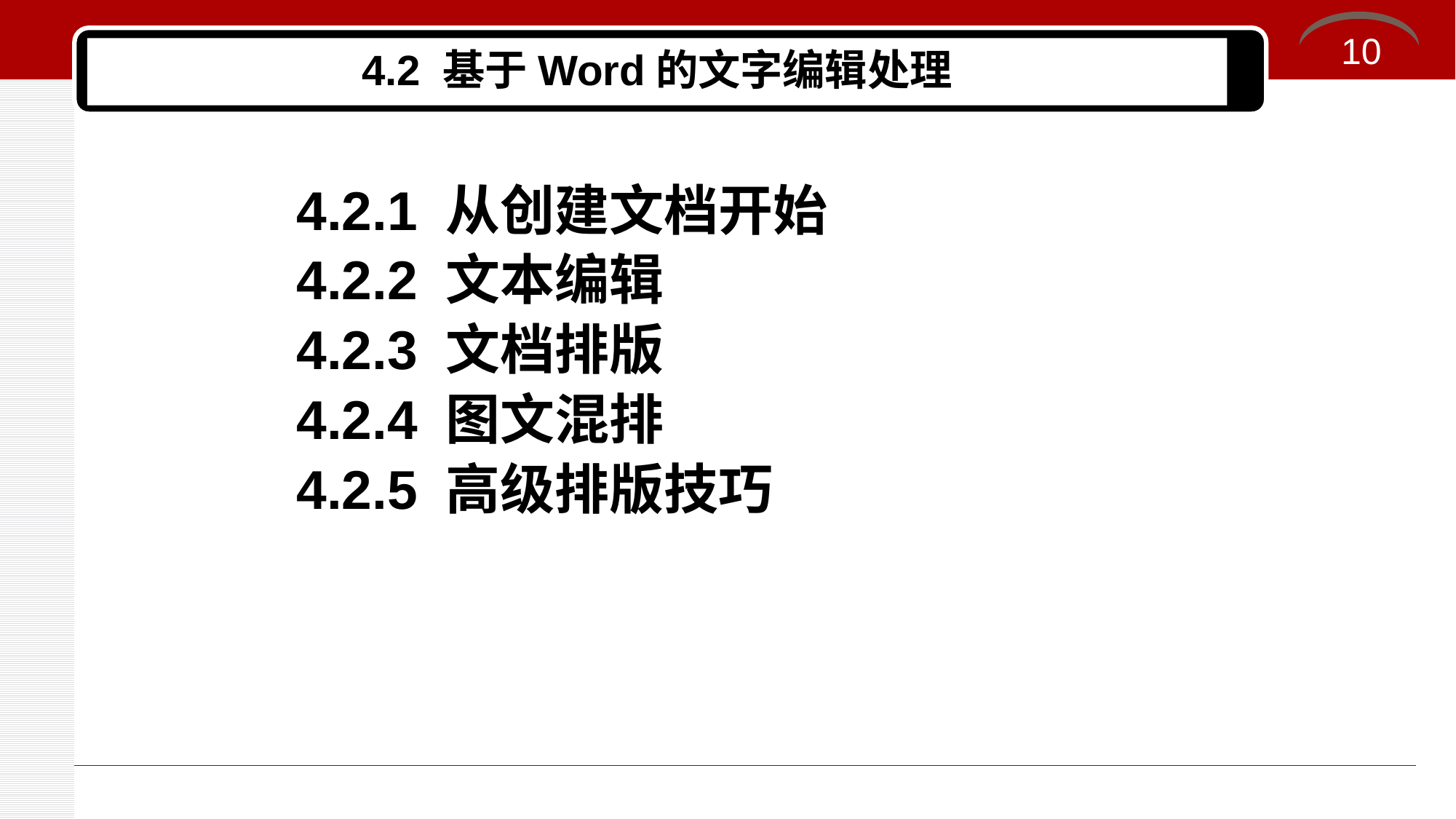

10
# 4.2 基于Word的文字编辑处理
4.2.1 从创建文档开始
4.2.2 文本编辑
4.2.3 文档排版
4.2.4 图文混排
4.2.5 高级排版技巧